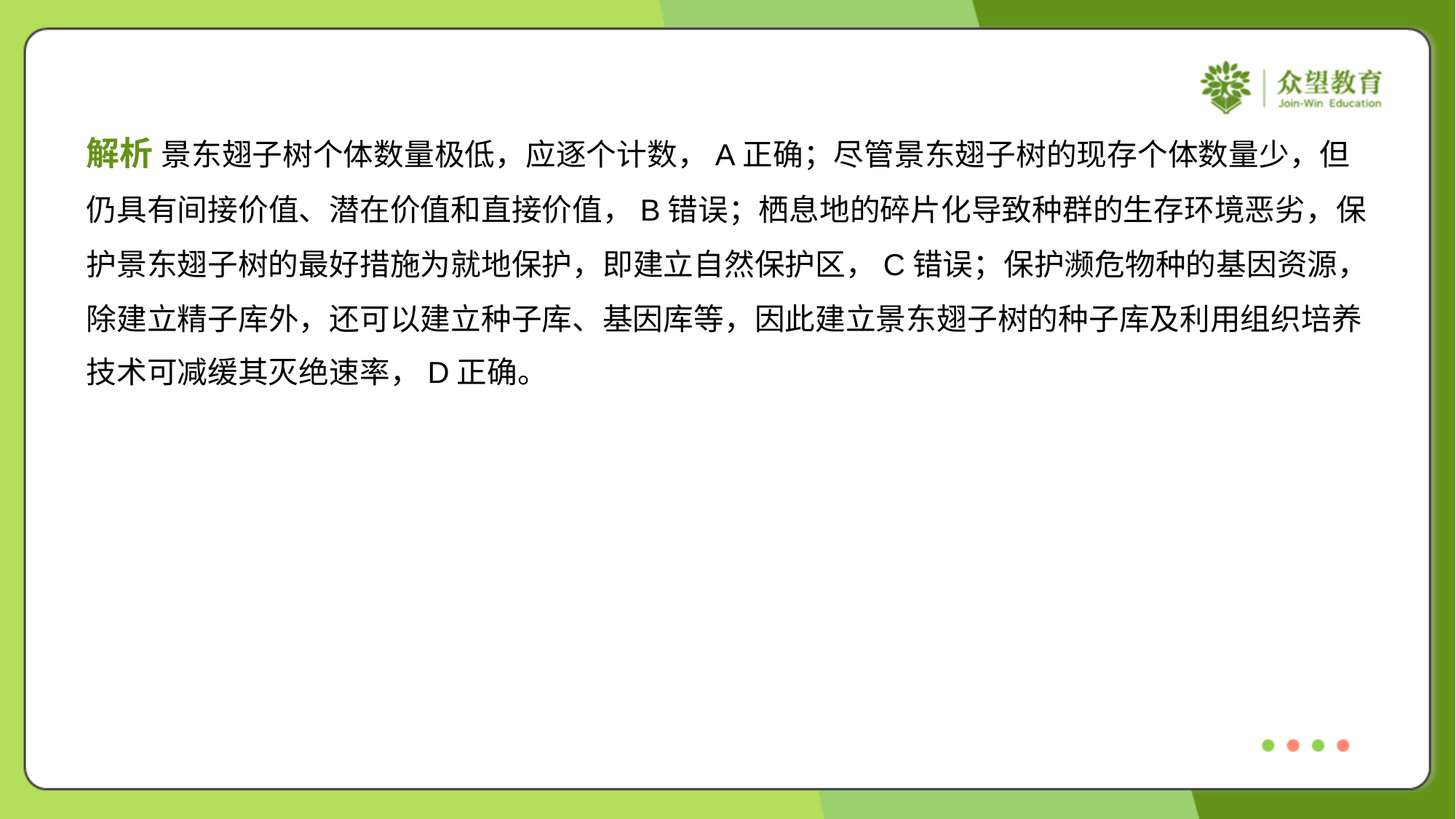

解析 景东翅子树个体数量极低，应逐个计数，A正确；尽管景东翅子树的现存个体数量少，但
仍具有间接价值、潜在价值和直接价值，B错误；栖息地的碎片化导致种群的生存环境恶劣，保
护景东翅子树的最好措施为就地保护，即建立自然保护区，C错误；保护濒危物种的基因资源，
除建立精子库外，还可以建立种子库、基因库等，因此建立景东翅子树的种子库及利用组织培养
技术可减缓其灭绝速率，D正确。